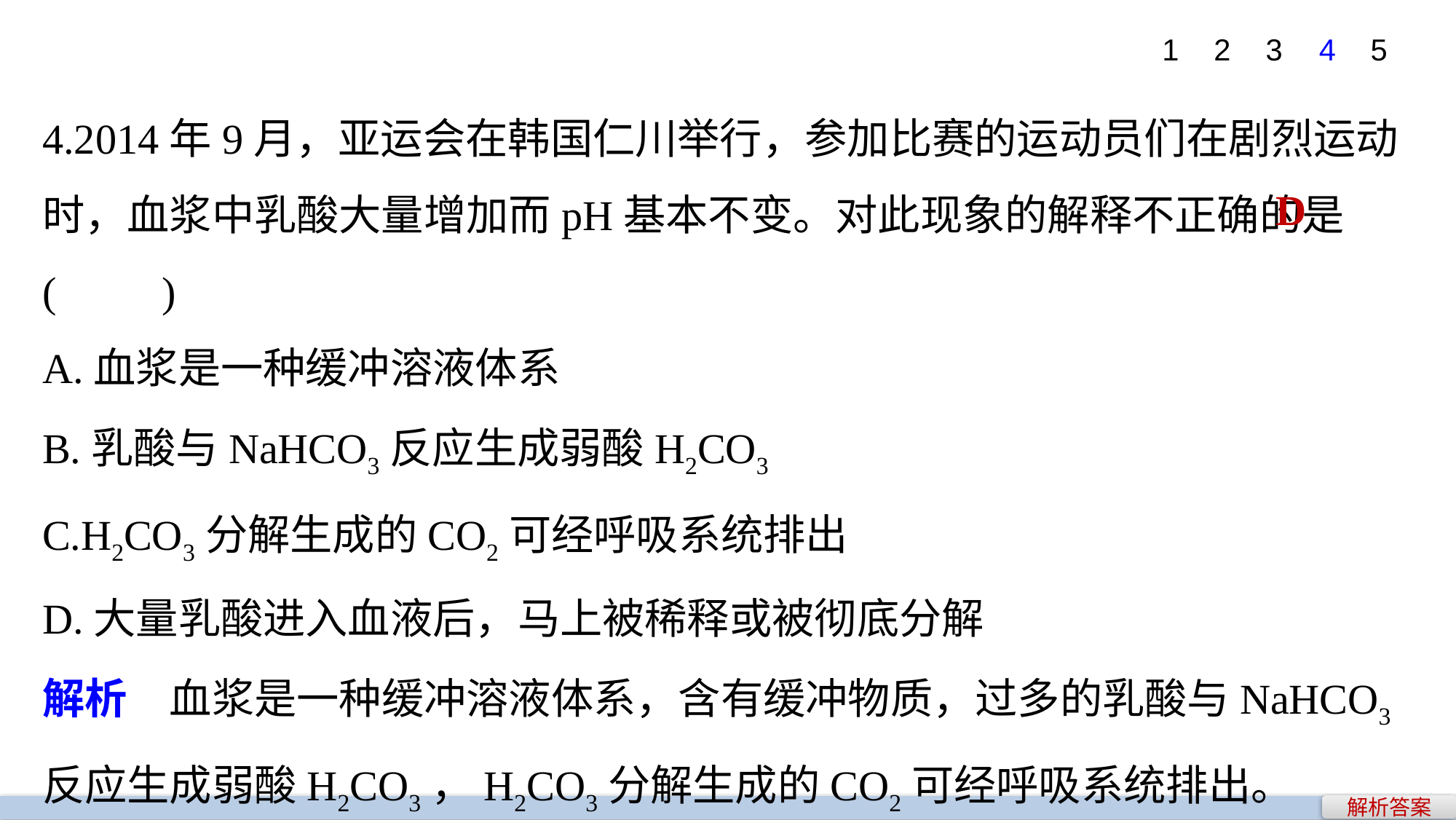

1
2
3
4
5
4.2014年9月，亚运会在韩国仁川举行，参加比赛的运动员们在剧烈运动时，血浆中乳酸大量增加而pH基本不变。对此现象的解释不正确的是(　　)
A.血浆是一种缓冲溶液体系
B.乳酸与NaHCO3反应生成弱酸H2CO3
C.H2CO3分解生成的CO2可经呼吸系统排出
D.大量乳酸进入血液后，马上被稀释或被彻底分解
解析　血浆是一种缓冲溶液体系，含有缓冲物质，过多的乳酸与NaHCO3反应生成弱酸H2CO3，H2CO3分解生成的CO2可经呼吸系统排出。
D
解析答案